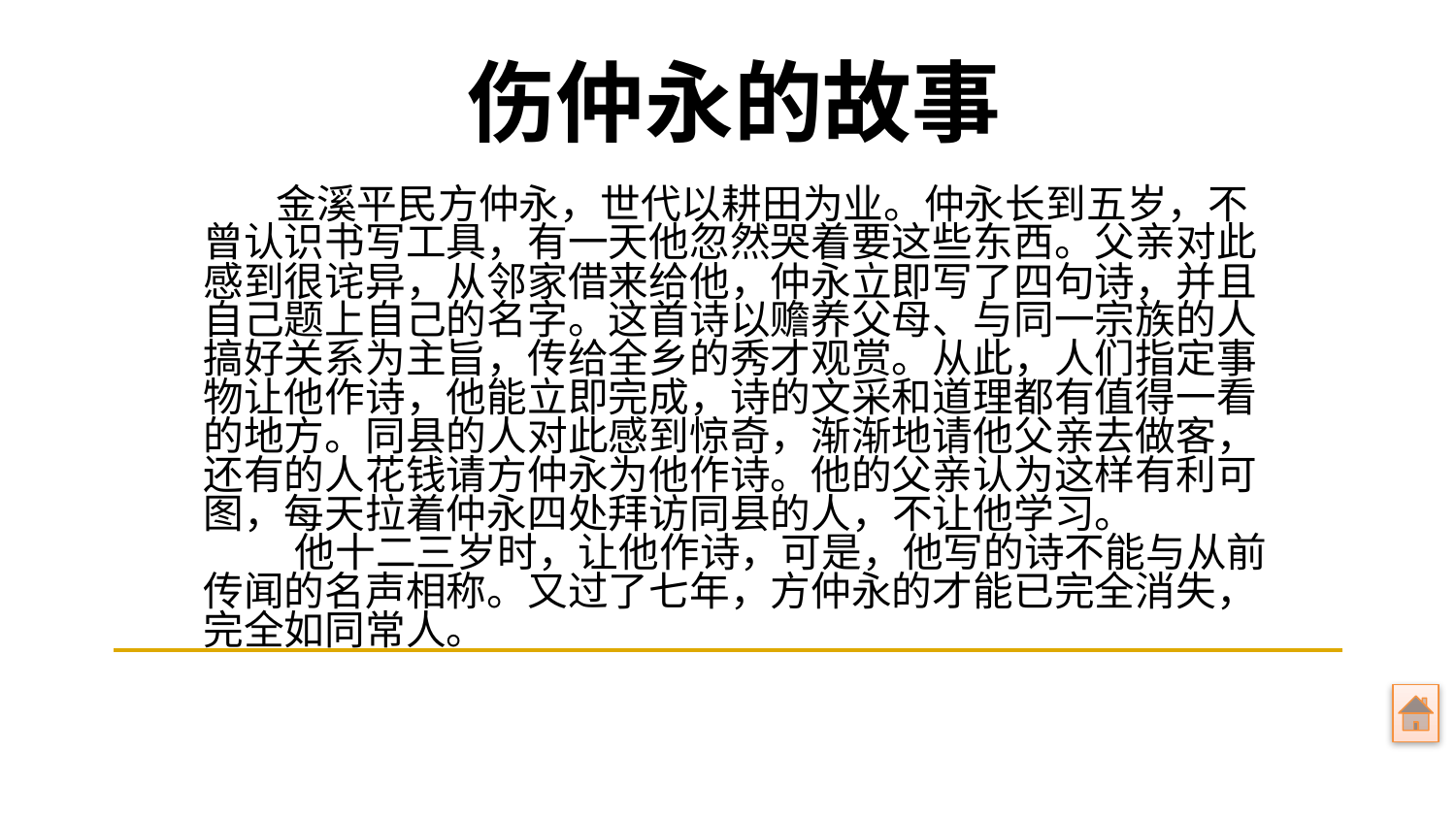

伤仲永的故事
金溪平民方仲永，世代以耕田为业。仲永长到五岁，不曾认识书写工具，有一天他忽然哭着要这些东西。父亲对此感到很诧异，从邻家借来给他，仲永立即写了四句诗，并且自己题上自己的名字。这首诗以赡养父母、与同一宗族的人搞好关系为主旨，传给全乡的秀才观赏。从此，人们指定事物让他作诗，他能立即完成，诗的文采和道理都有值得一看的地方。同县的人对此感到惊奇，渐渐地请他父亲去做客，还有的人花钱请方仲永为他作诗。他的父亲认为这样有利可图，每天拉着仲永四处拜访同县的人，不让他学习。
 他十二三岁时，让他作诗，可是，他写的诗不能与从前传闻的名声相称。又过了七年，方仲永的才能已完全消失，完全如同常人。